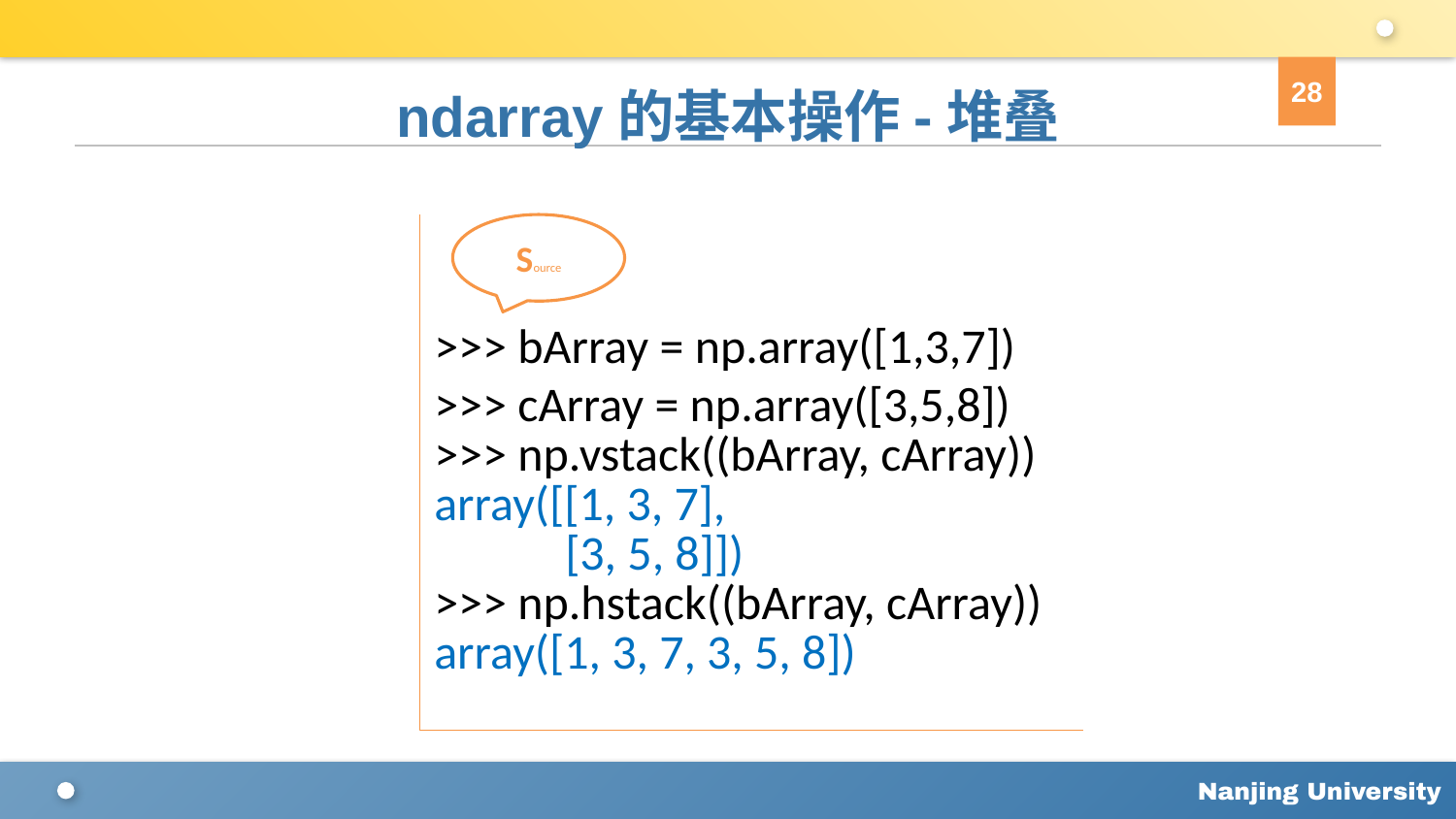

28
# ndarray的基本操作-堆叠

>>> bArray = np.array([1,3,7])
>>> cArray = np.array([3,5,8])
>>> np.vstack((bArray, cArray))
array([[1, 3, 7],
            [3, 5, 8]])
>>> np.hstack((bArray, cArray))
array([1, 3, 7, 3, 5, 8])

Source